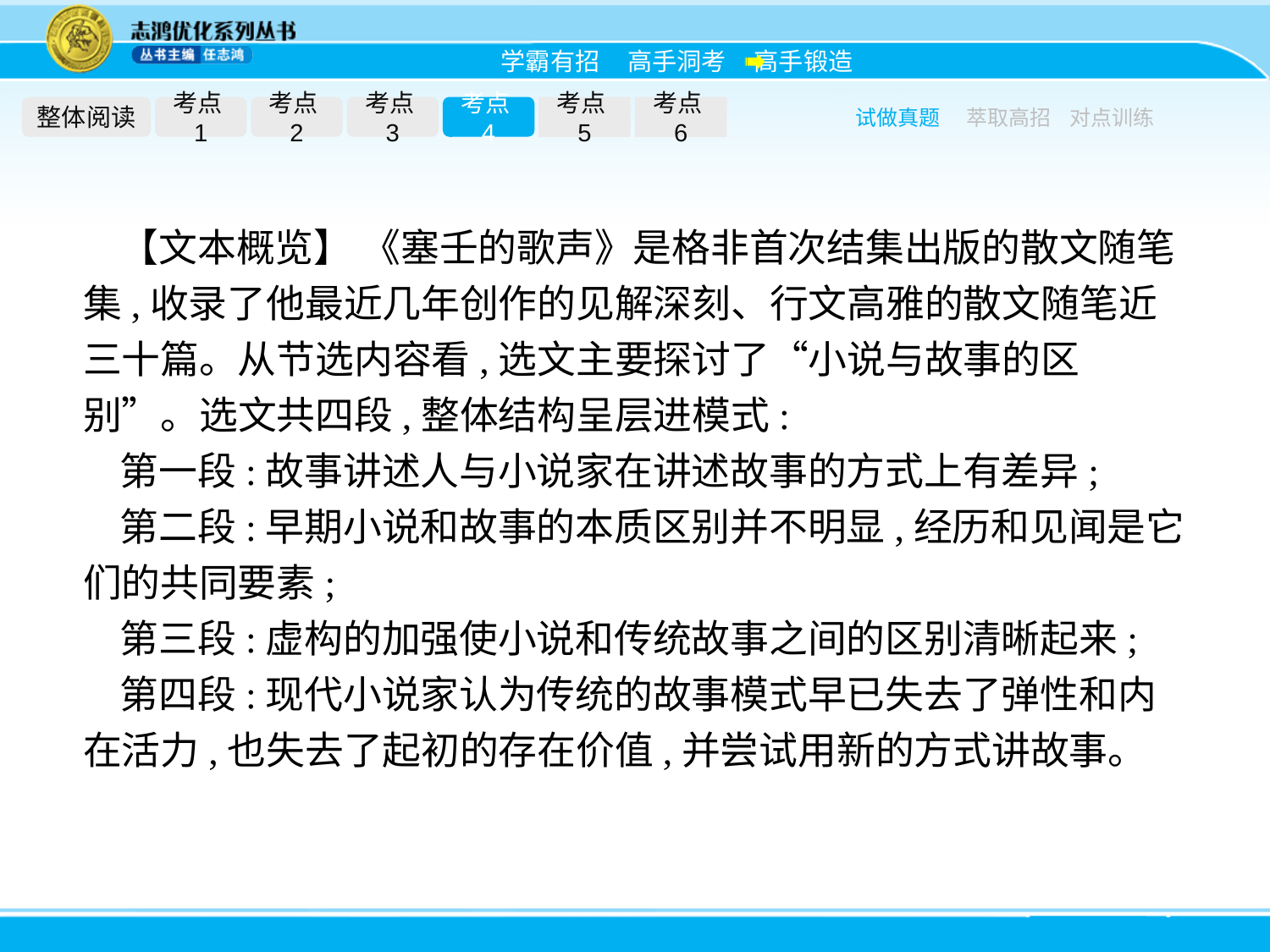

整体阅读
考点1
考点2
考点3
考点4
考点5
考点6
试做真题
萃取高招
对点训练
【文本概览】 《塞壬的歌声》是格非首次结集出版的散文随笔集,收录了他最近几年创作的见解深刻、行文高雅的散文随笔近三十篇。从节选内容看,选文主要探讨了“小说与故事的区别”。选文共四段,整体结构呈层进模式:
第一段:故事讲述人与小说家在讲述故事的方式上有差异;
第二段:早期小说和故事的本质区别并不明显,经历和见闻是它们的共同要素;
第三段:虚构的加强使小说和传统故事之间的区别清晰起来;
第四段:现代小说家认为传统的故事模式早已失去了弹性和内在活力,也失去了起初的存在价值,并尝试用新的方式讲故事。